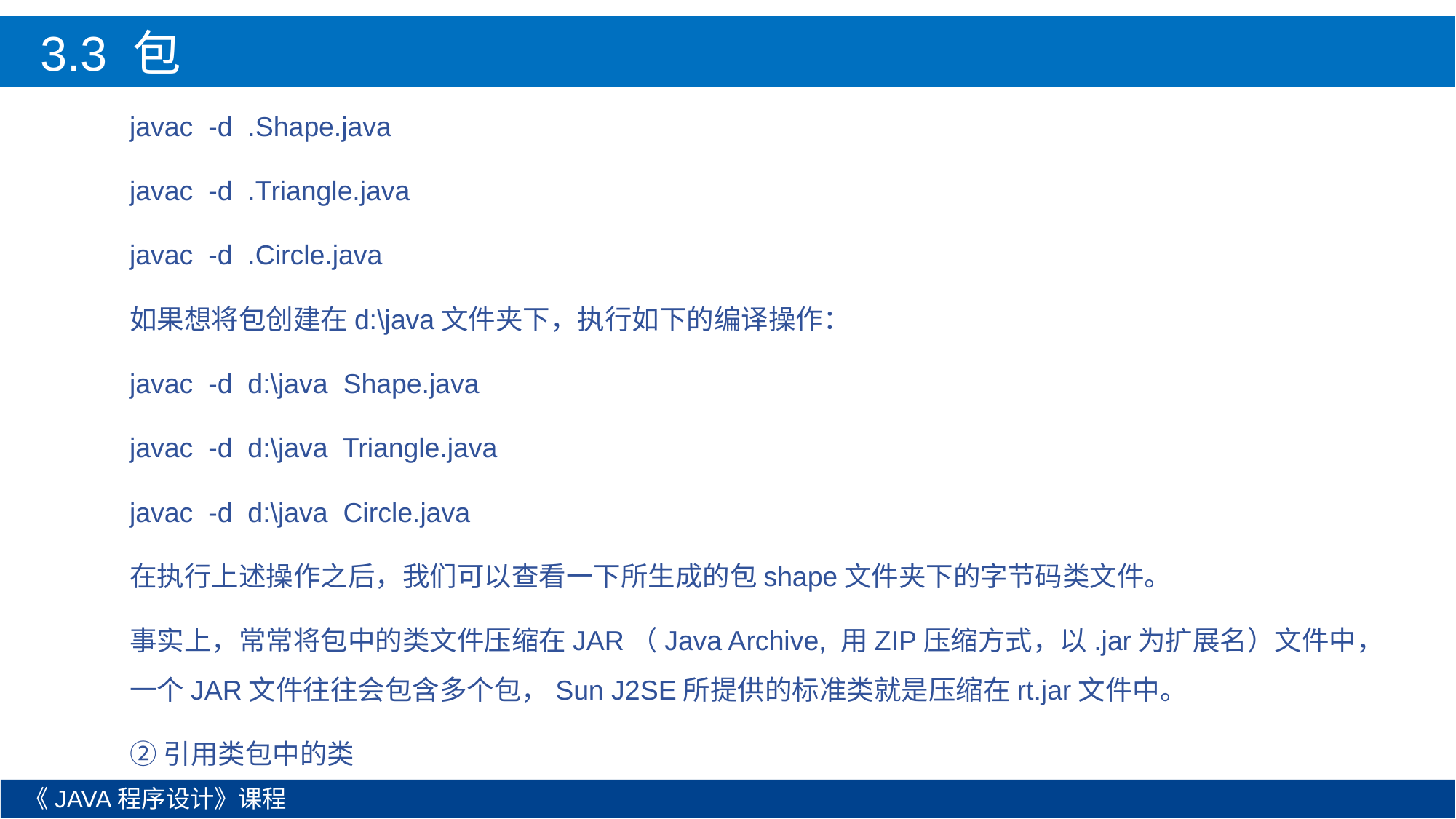

3.3 包
javac  -d  .Shape.java
javac  -d  .Triangle.java
javac  -d  .Circle.java
如果想将包创建在d:\java文件夹下，执行如下的编译操作：
javac  -d  d:\java  Shape.java
javac  -d  d:\java  Triangle.java
javac  -d  d:\java  Circle.java
在执行上述操作之后，我们可以查看一下所生成的包shape文件夹下的字节码类文件。
事实上，常常将包中的类文件压缩在JAR（Java Archive, 用ZIP压缩方式，以.jar为扩展名）文件中，一个JAR文件往往会包含多个包，Sun J2SE所提供的标准类就是压缩在rt.jar文件中。
②引用类包中的类

《JAVA程序设计》课程